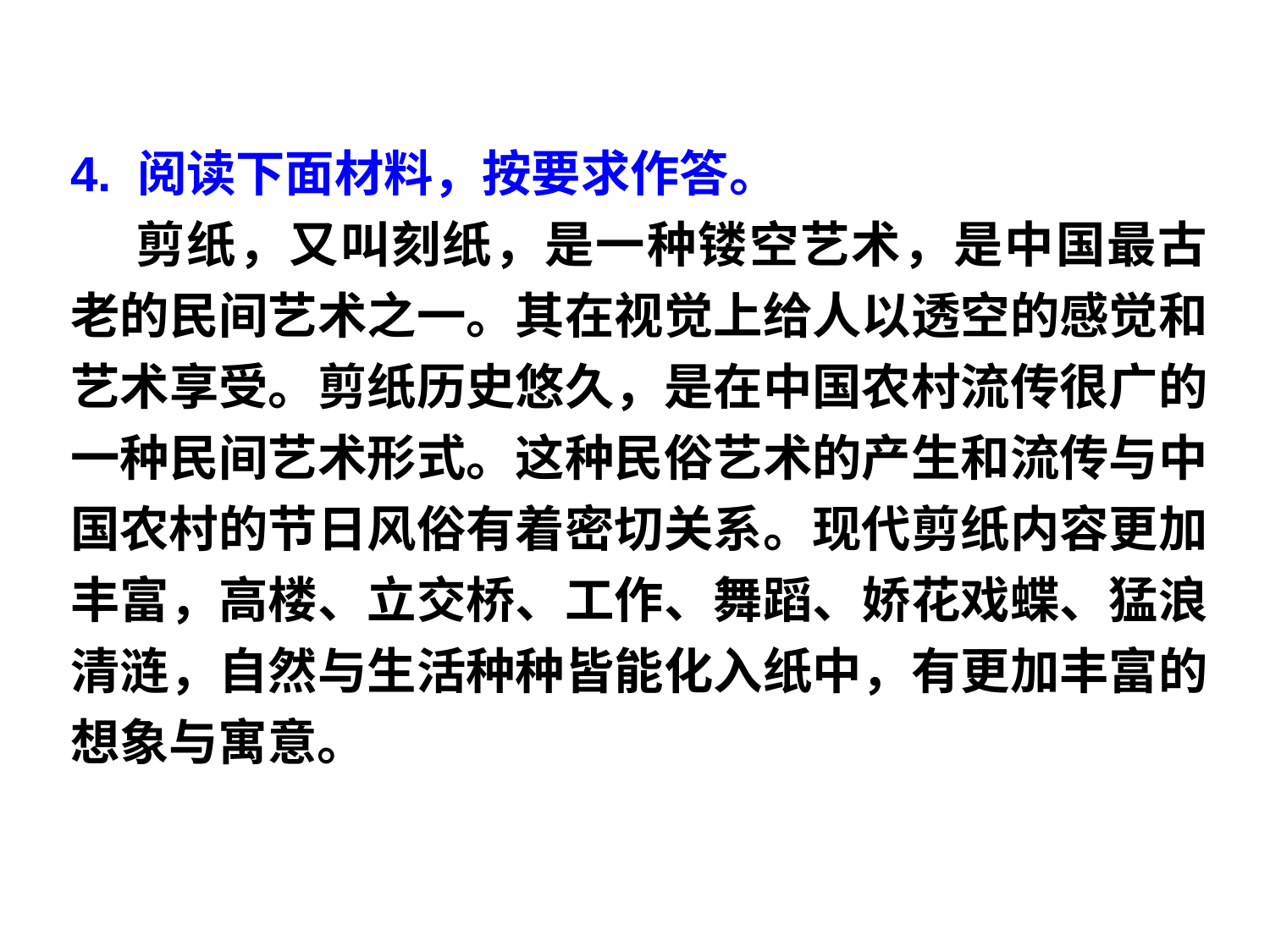

4. 阅读下面材料，按要求作答。
    剪纸，又叫刻纸，是一种镂空艺术，是中国最古老的民间艺术之一。其在视觉上给人以透空的感觉和艺术享受。剪纸历史悠久，是在中国农村流传很广的一种民间艺术形式。这种民俗艺术的产生和流传与中国农村的节日风俗有着密切关系。现代剪纸内容更加丰富，高楼、立交桥、工作、舞蹈、娇花戏蝶、猛浪清涟，自然与生活种种皆能化入纸中，有更加丰富的想象与寓意。